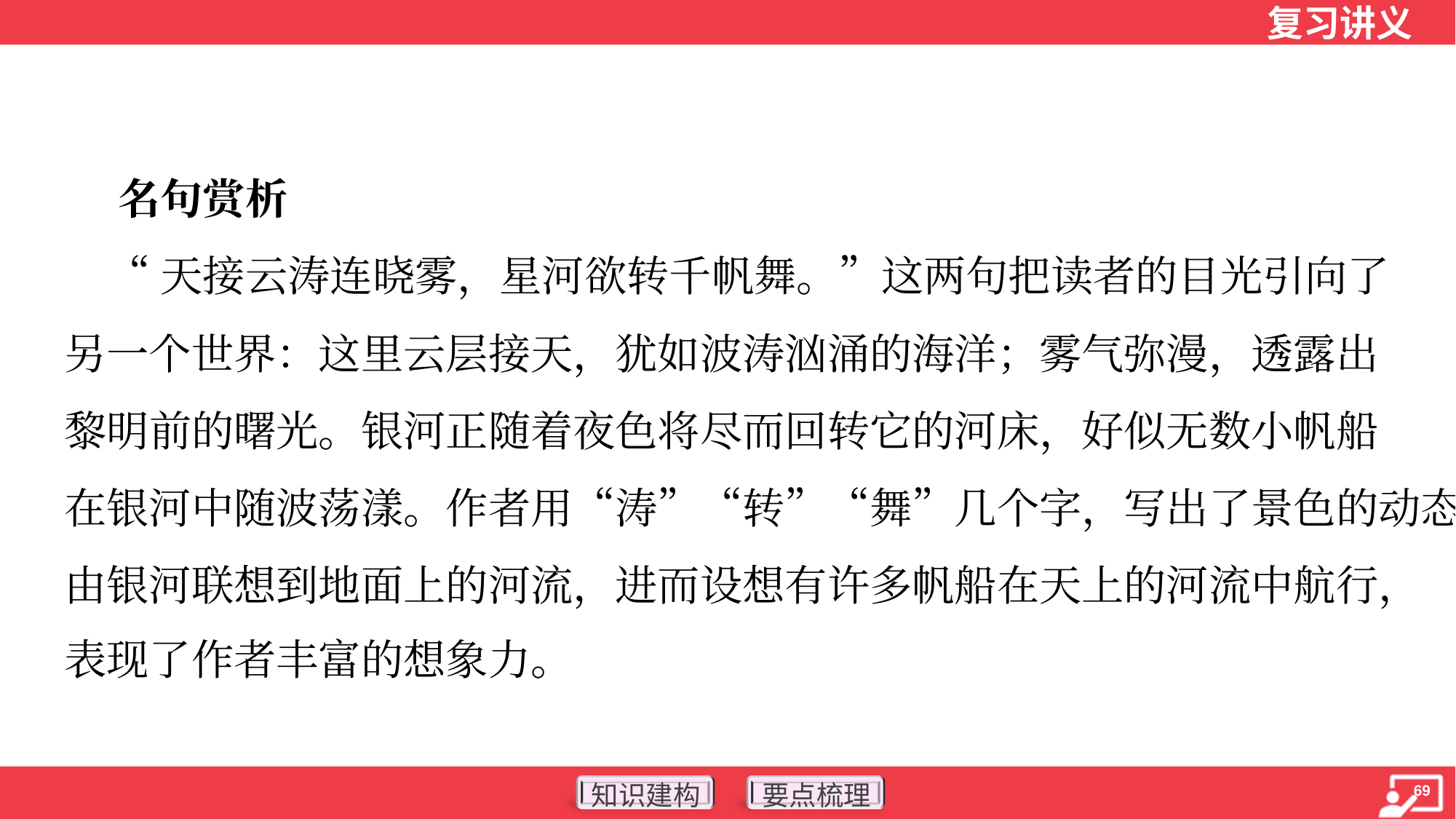

名句赏析
    “天接云涛连晓雾，星河欲转千帆舞。”这两句把读者的目光引向了
另一个世界：这里云层接天，犹如波涛汹涌的海洋；雾气弥漫，透露出
黎明前的曙光。银河正随着夜色将尽而回转它的河床，好似无数小帆船
在银河中随波荡漾。作者用“涛”“转”“舞”几个字，写出了景色的动态美。
由银河联想到地面上的河流，进而设想有许多帆船在天上的河流中航行，
表现了作者丰富的想象力。